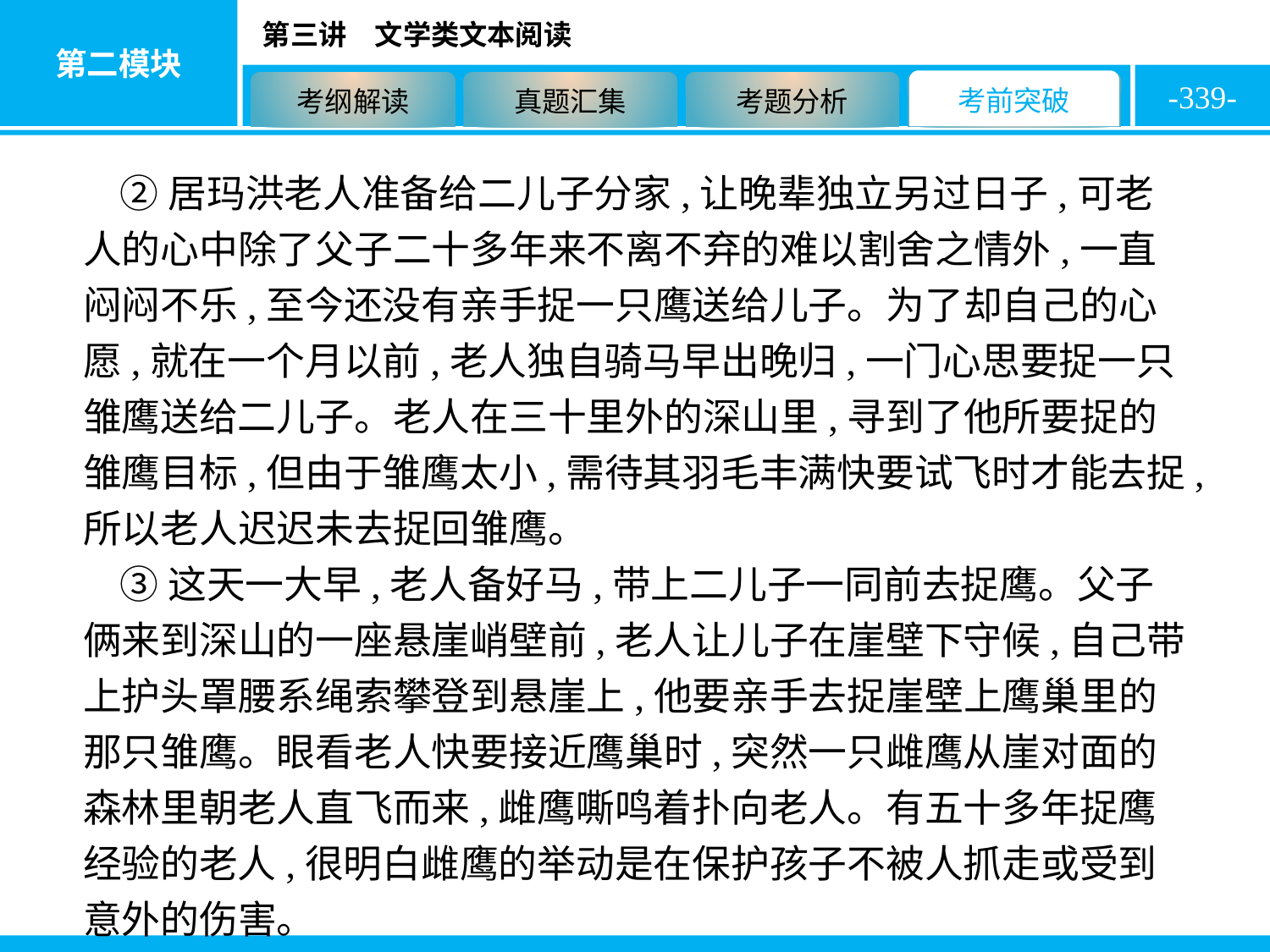

-339-
②居玛洪老人准备给二儿子分家,让晚辈独立另过日子,可老人的心中除了父子二十多年来不离不弃的难以割舍之情外,一直闷闷不乐,至今还没有亲手捉一只鹰送给儿子。为了却自己的心愿,就在一个月以前,老人独自骑马早出晚归,一门心思要捉一只雏鹰送给二儿子。老人在三十里外的深山里,寻到了他所要捉的雏鹰目标,但由于雏鹰太小,需待其羽毛丰满快要试飞时才能去捉,所以老人迟迟未去捉回雏鹰。
③这天一大早,老人备好马,带上二儿子一同前去捉鹰。父子俩来到深山的一座悬崖峭壁前,老人让儿子在崖壁下守候,自己带上护头罩腰系绳索攀登到悬崖上,他要亲手去捉崖壁上鹰巢里的那只雏鹰。眼看老人快要接近鹰巢时,突然一只雌鹰从崖对面的森林里朝老人直飞而来,雌鹰嘶鸣着扑向老人。有五十多年捉鹰经验的老人,很明白雌鹰的举动是在保护孩子不被人抓走或受到意外的伤害。